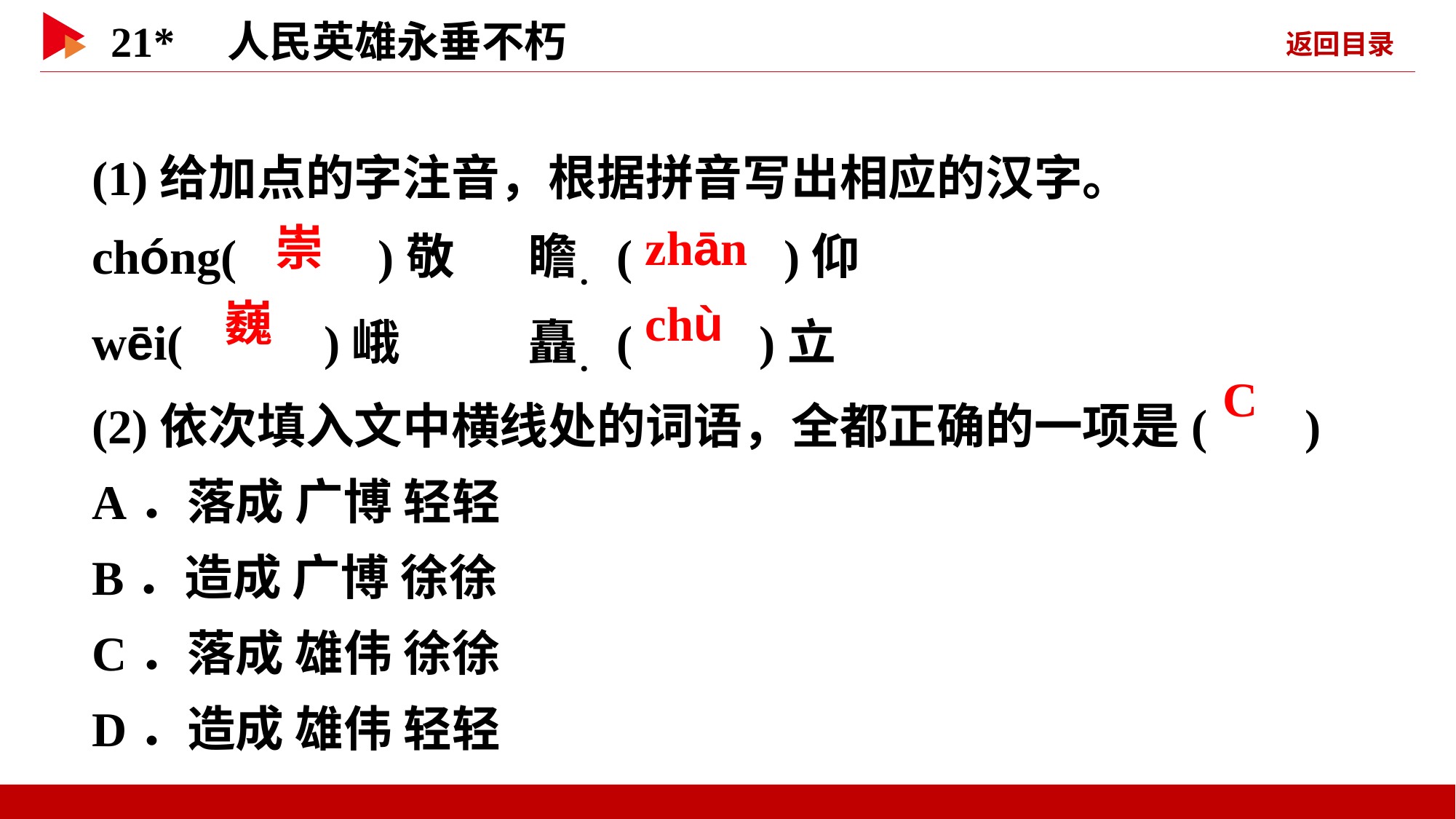

(1)给加点的字注音，根据拼音写出相应的汉字。
chóng(      )敬   	瞻．(            )仰
wēi(      )峨     	矗．(          )立
(2)依次填入文中横线处的词语，全都正确的一项是(        )
A．落成 广博 轻轻
B．造成 广博 徐徐
C．落成 雄伟 徐徐
D．造成 雄伟 轻轻
   崇
 zhān
   巍
 chù
   C